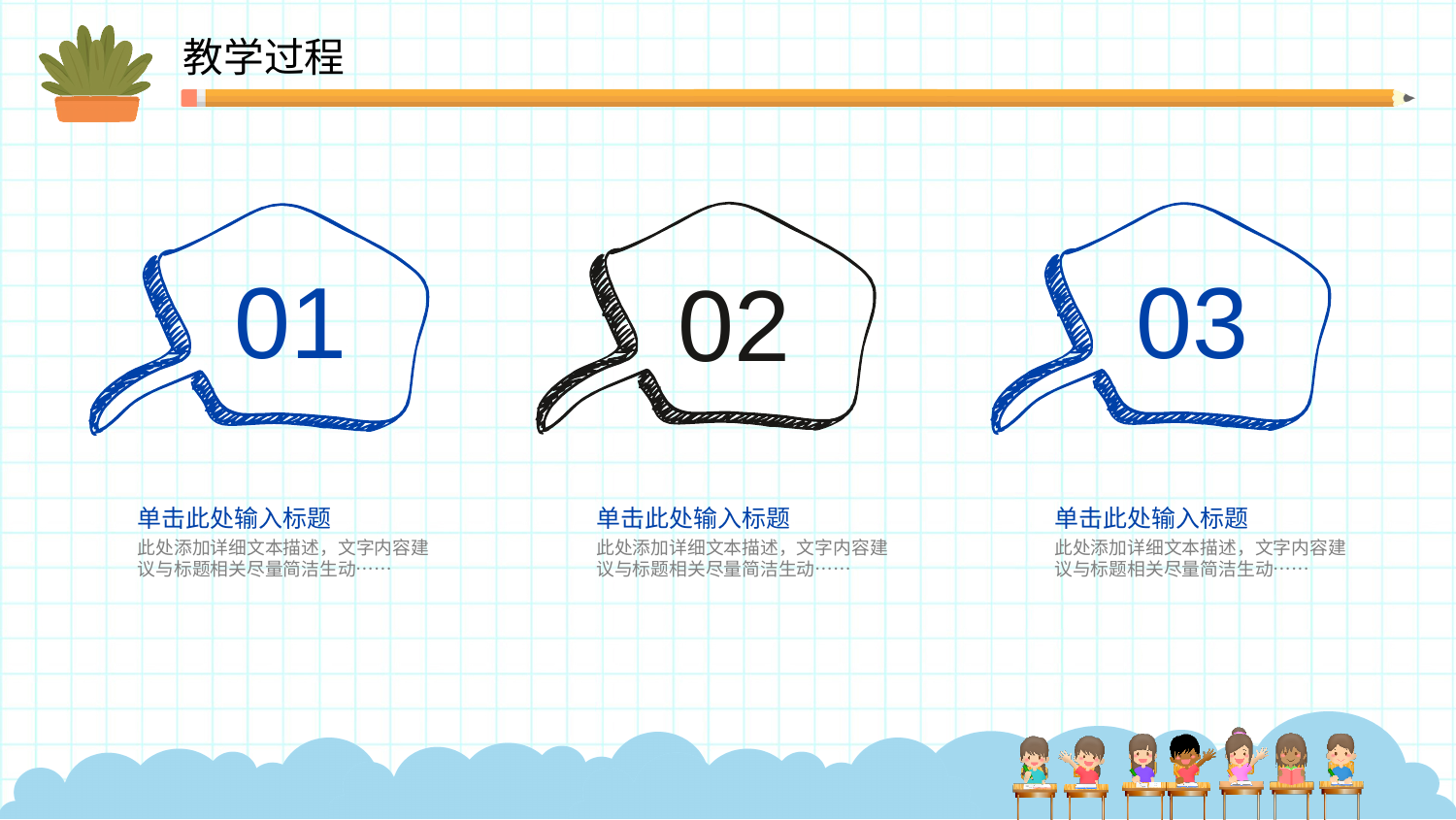

教学过程

02

03

01
单击此处输入标题
此处添加详细文本描述，文字内容建议与标题相关尽量简洁生动……
单击此处输入标题
此处添加详细文本描述，文字内容建议与标题相关尽量简洁生动……
单击此处输入标题
此处添加详细文本描述，文字内容建议与标题相关尽量简洁生动……